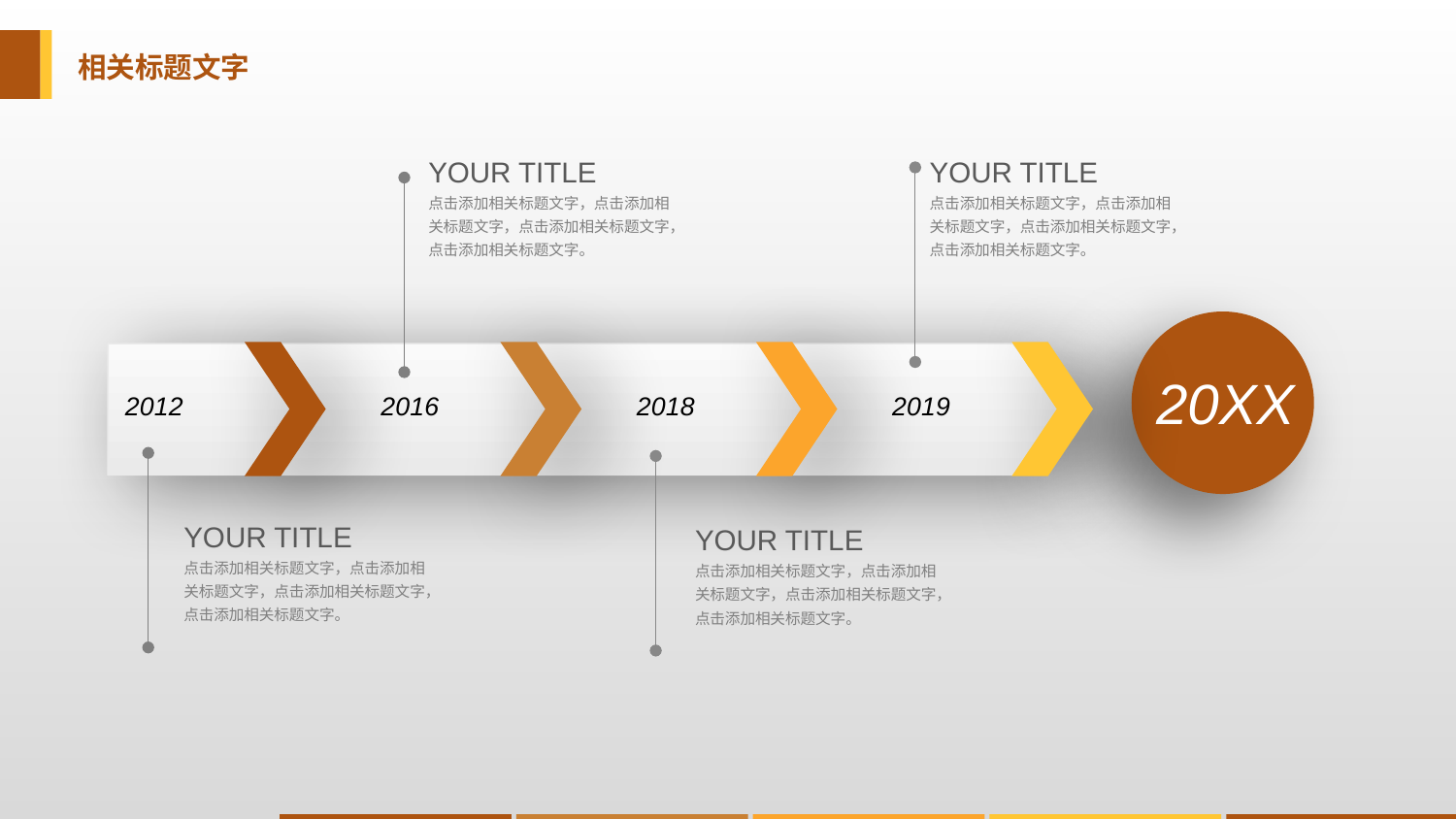

相关标题文字
YOUR TITLE
点击添加相关标题文字，点击添加相关标题文字，点击添加相关标题文字，点击添加相关标题文字。
YOUR TITLE
点击添加相关标题文字，点击添加相关标题文字，点击添加相关标题文字，点击添加相关标题文字。

20XX
2012
2016
2018
2019
YOUR TITLE
点击添加相关标题文字，点击添加相关标题文字，点击添加相关标题文字，点击添加相关标题文字。
YOUR TITLE
点击添加相关标题文字，点击添加相关标题文字，点击添加相关标题文字，点击添加相关标题文字。